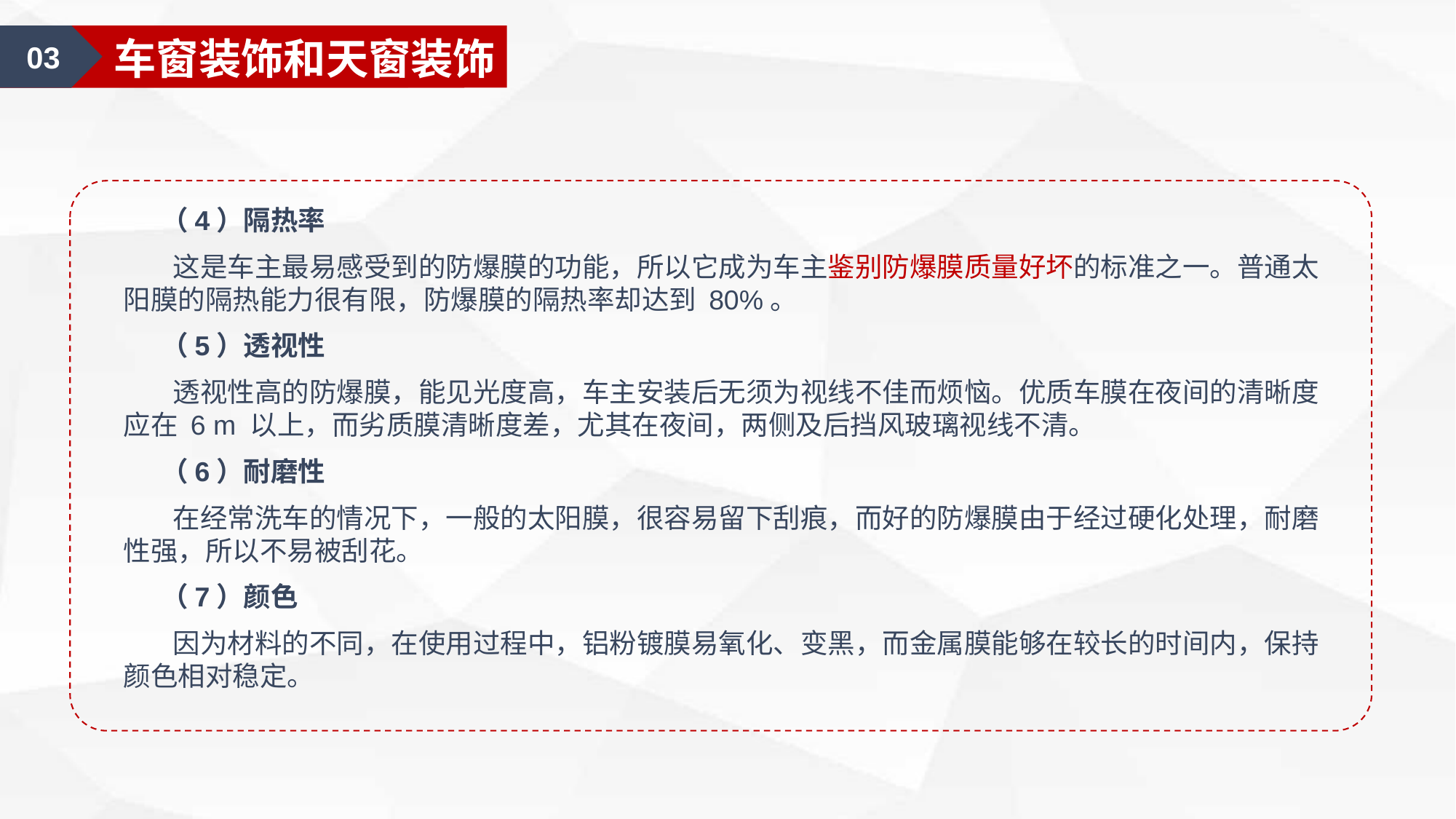

01
汽车美容认知

01
汽车外部的清洁

03
车窗装饰和天窗装饰

     （4）隔热率
       这是车主最易感受到的防爆膜的功能，所以它成为车主鉴别防爆膜质量好坏的标准之一。普通太阳膜的隔热能力很有限，防爆膜的隔热率却达到 80%。
     （5）透视性
       透视性高的防爆膜，能见光度高，车主安装后无须为视线不佳而烦恼。优质车膜在夜间的清晰度应在 6 m 以上，而劣质膜清晰度差，尤其在夜间，两侧及后挡风玻璃视线不清。
     （6）耐磨性
       在经常洗车的情况下，一般的太阳膜，很容易留下刮痕，而好的防爆膜由于经过硬化处理，耐磨性强，所以不易被刮花。
     （7）颜色
       因为材料的不同，在使用过程中，铝粉镀膜易氧化、变黑，而金属膜能够在较长的时间内，保持颜色相对稳定。